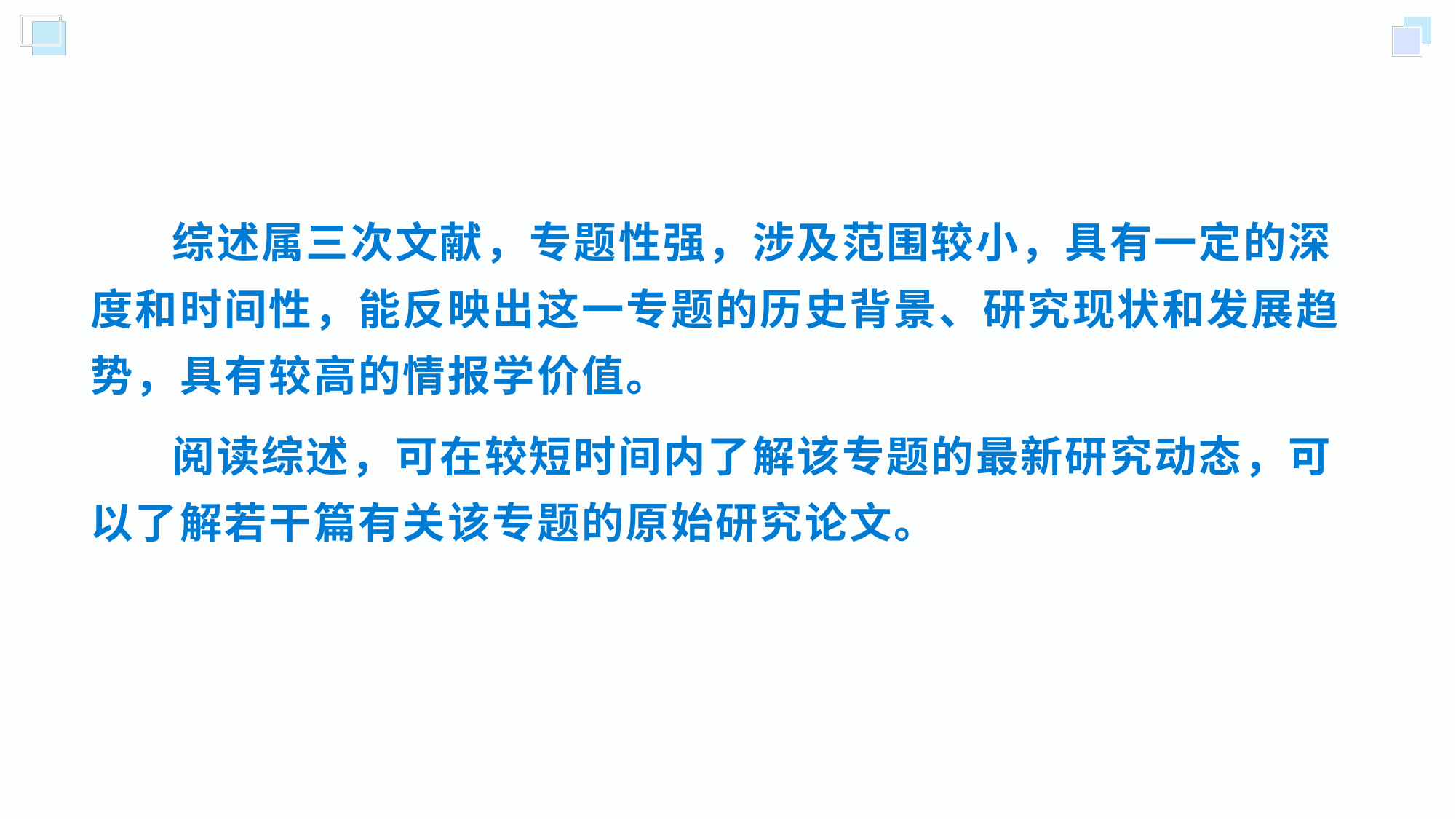

综述属三次文献，专题性强，涉及范围较小，具有一定的深度和时间性，能反映出这一专题的历史背景、研究现状和发展趋势，具有较高的情报学价值。
      阅读综述，可在较短时间内了解该专题的最新研究动态，可以了解若干篇有关该专题的原始研究论文。